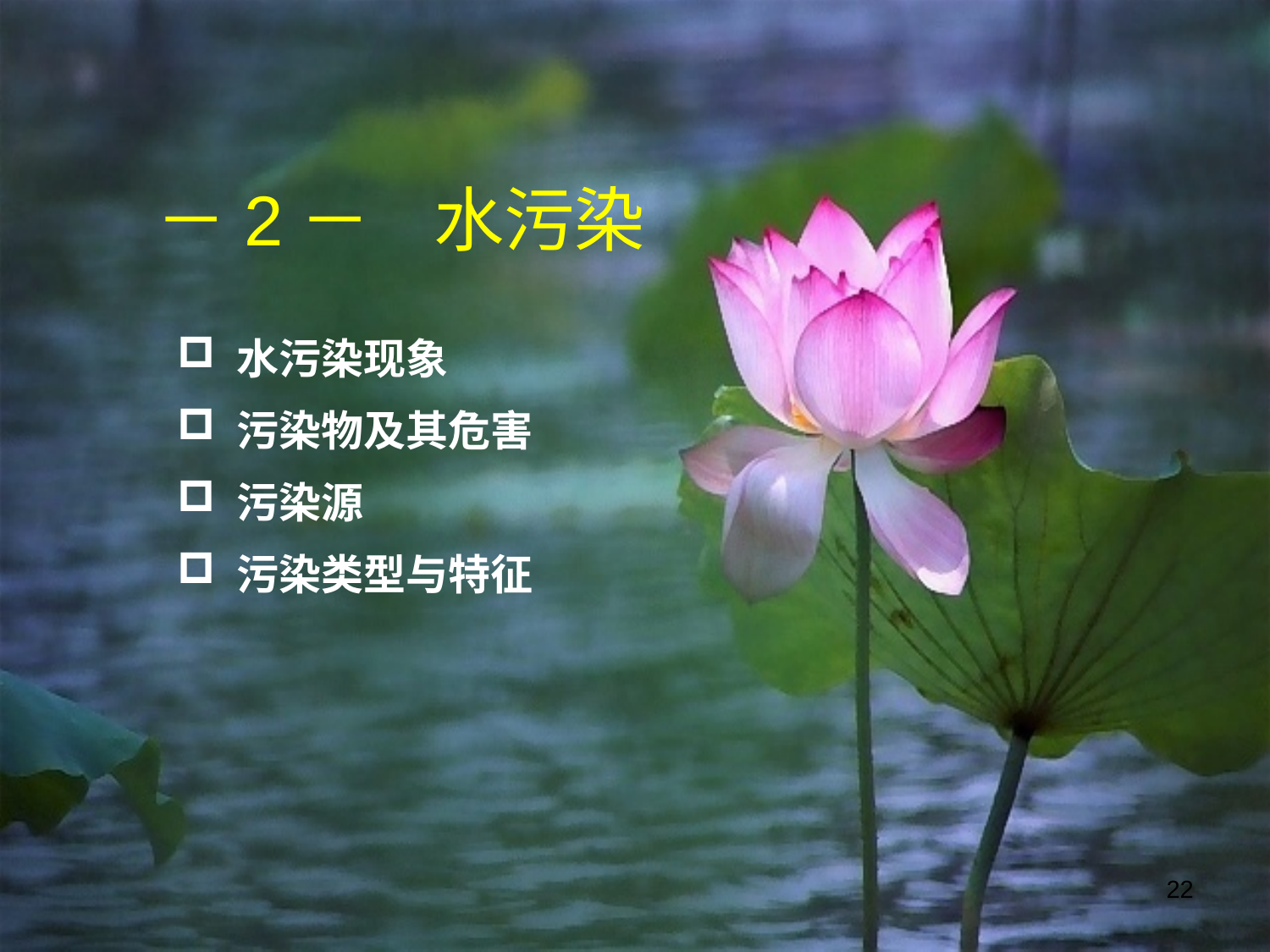

－2－    水污染
 水污染现象
 污染物及其危害
 污染源
 污染类型与特征
22